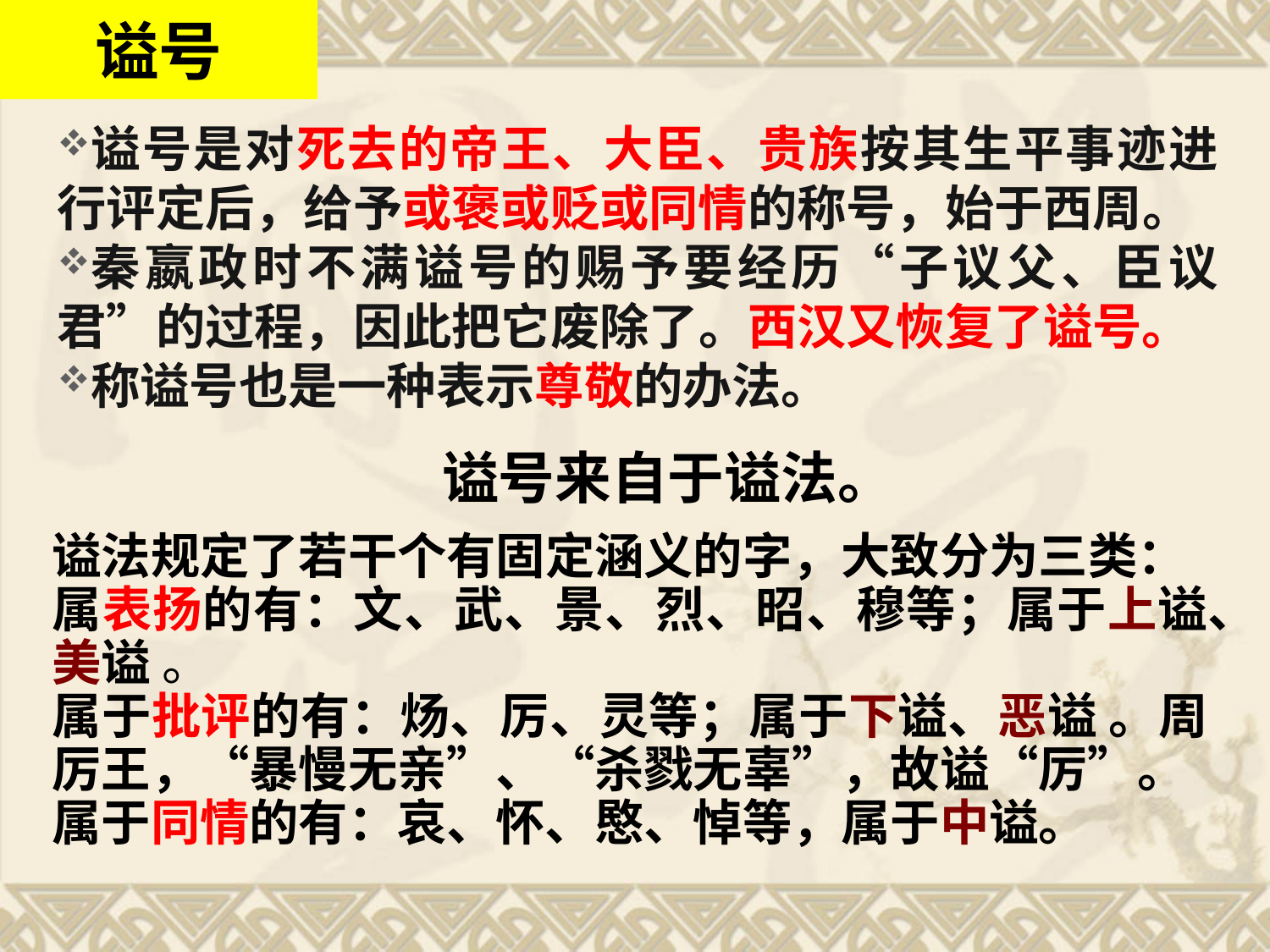

谥号
谥号是对死去的帝王、大臣、贵族按其生平事迹进行评定后，给予或褒或贬或同情的称号，始于西周。
秦嬴政时不满谥号的赐予要经历“子议父、臣议君”的过程，因此把它废除了。西汉又恢复了谥号。
称谥号也是一种表示尊敬的办法。
谥号来自于谥法。
谥法规定了若干个有固定涵义的字，大致分为三类：
属表扬的有：文、武、景、烈、昭、穆等；属于上谥、美谥 。
属于批评的有：炀、厉、灵等；属于下谥、恶谥 。周厉王，“暴慢无亲”、“杀戮无辜”，故谥“厉”。
属于同情的有：哀、怀、愍、悼等，属于中谥。